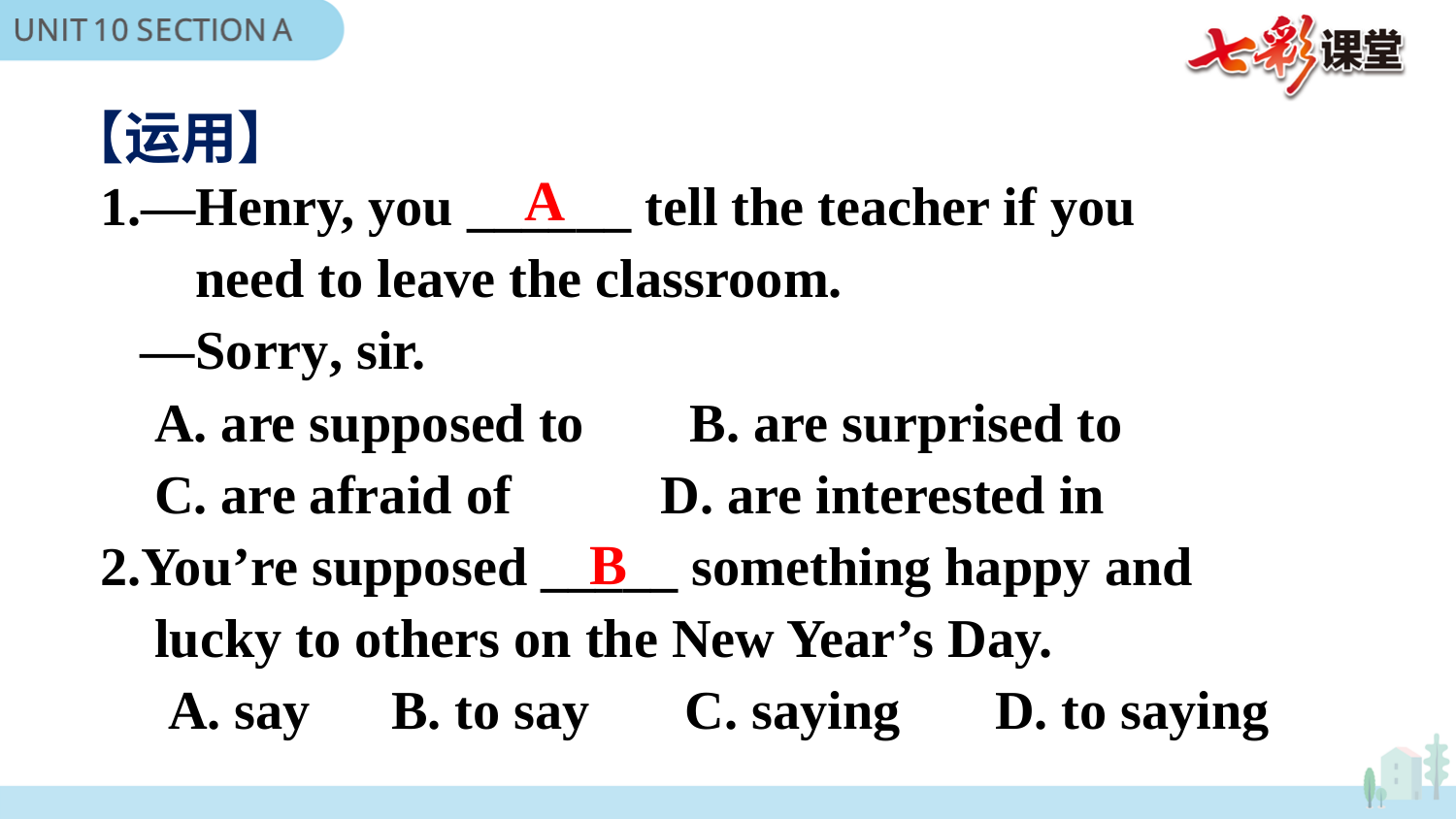

【运用】
1.—Henry, you ______ tell the teacher if you
       need to leave the classroom.
   —Sorry, sir.
    A. are supposed to　  B. are surprised to
    C. are afraid of           D. are interested in
2.You’re supposed _____ something happy and
    lucky to others on the New Year’s Day.
     A. say　B. to say 　C. saying 　D. to saying
A
B